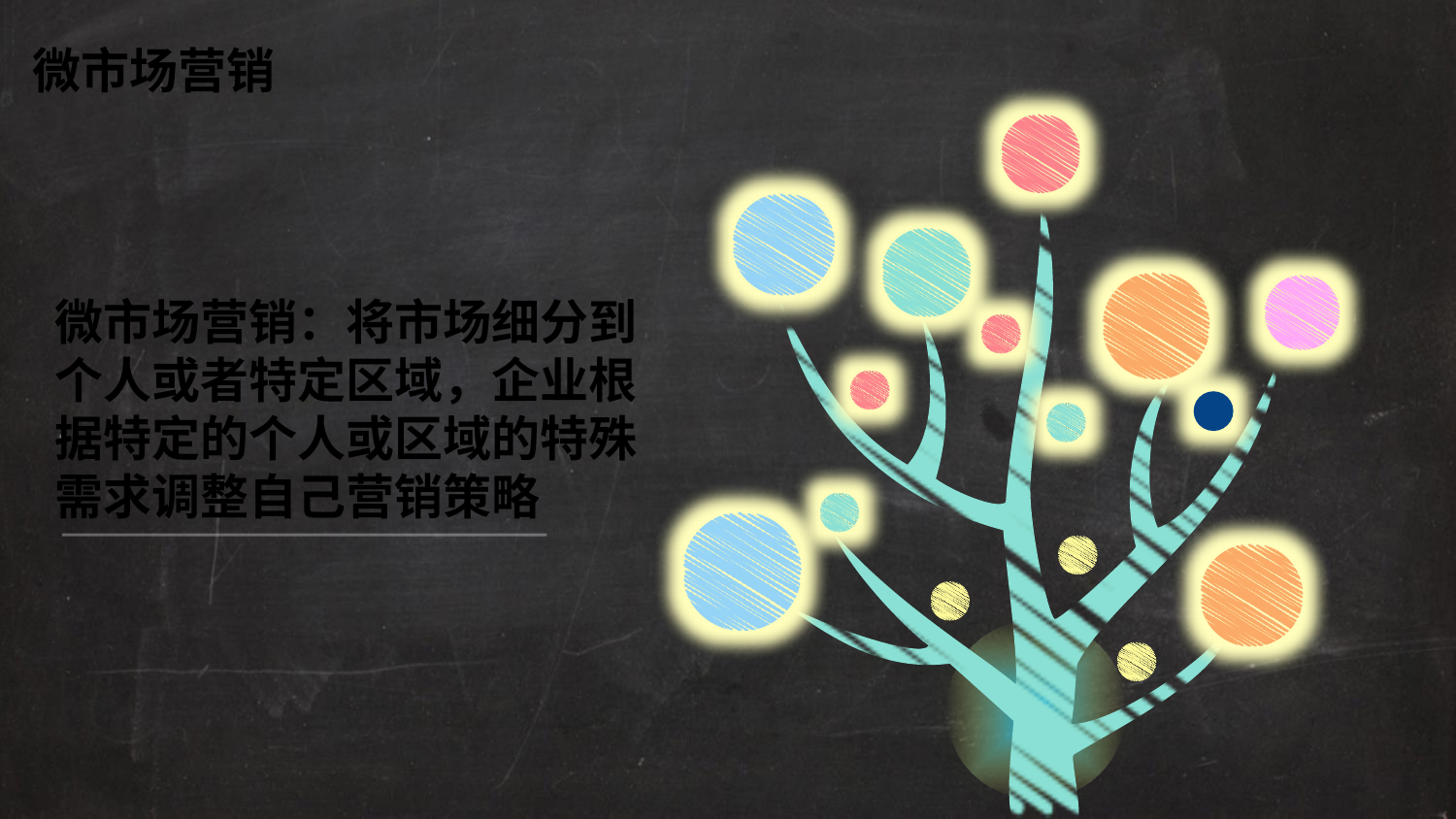

微市场营销

微市场营销：将市场细分到个人或者特定区域，企业根据特定的个人或区域的特殊需求调整自己营销策略